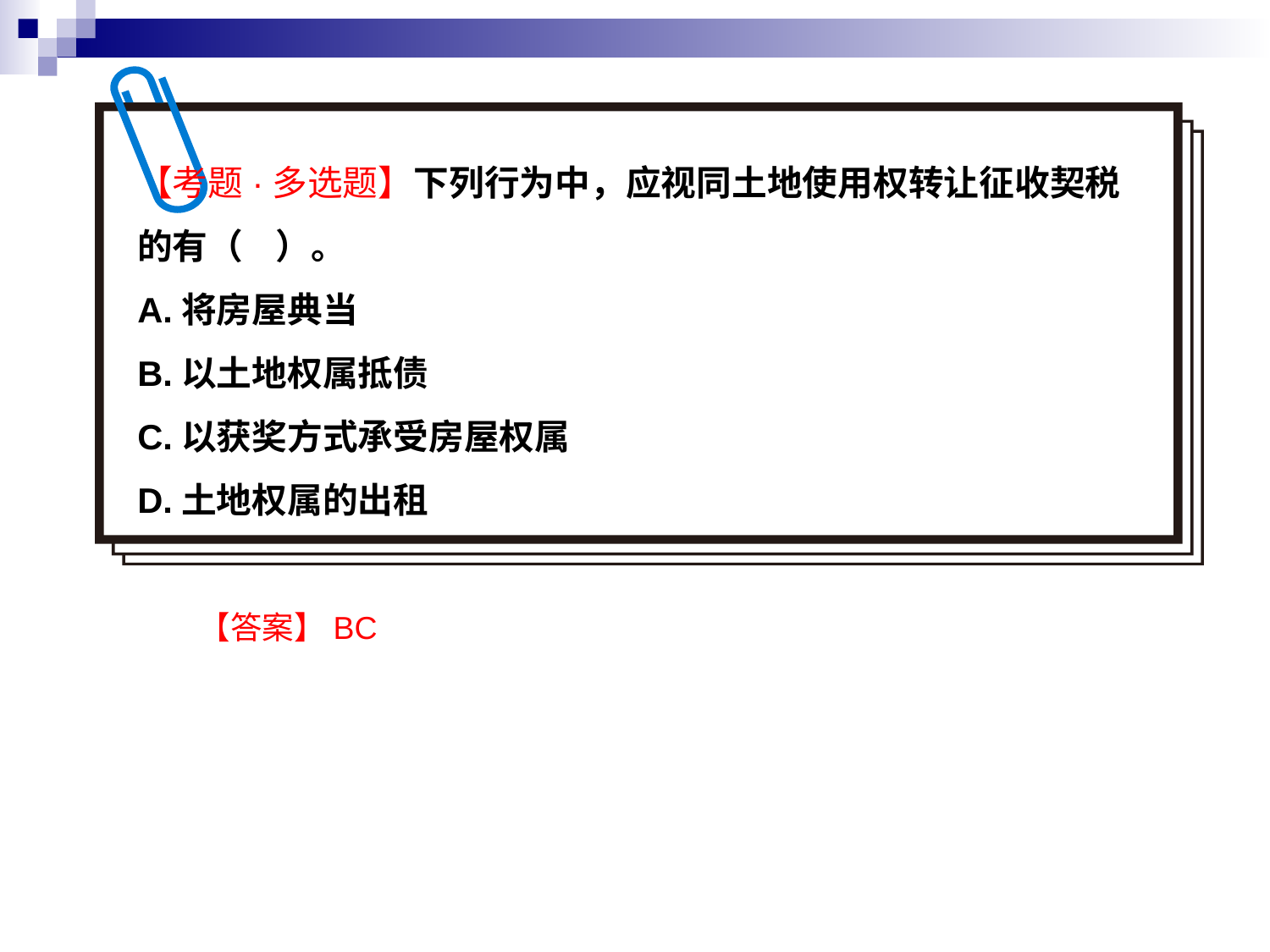

【考题·多选题】下列行为中，应视同土地使用权转让征收契税的有（    ）。
A.将房屋典当
B.以土地权属抵债
C.以获奖方式承受房屋权属
D.土地权属的出租
【答案】BC